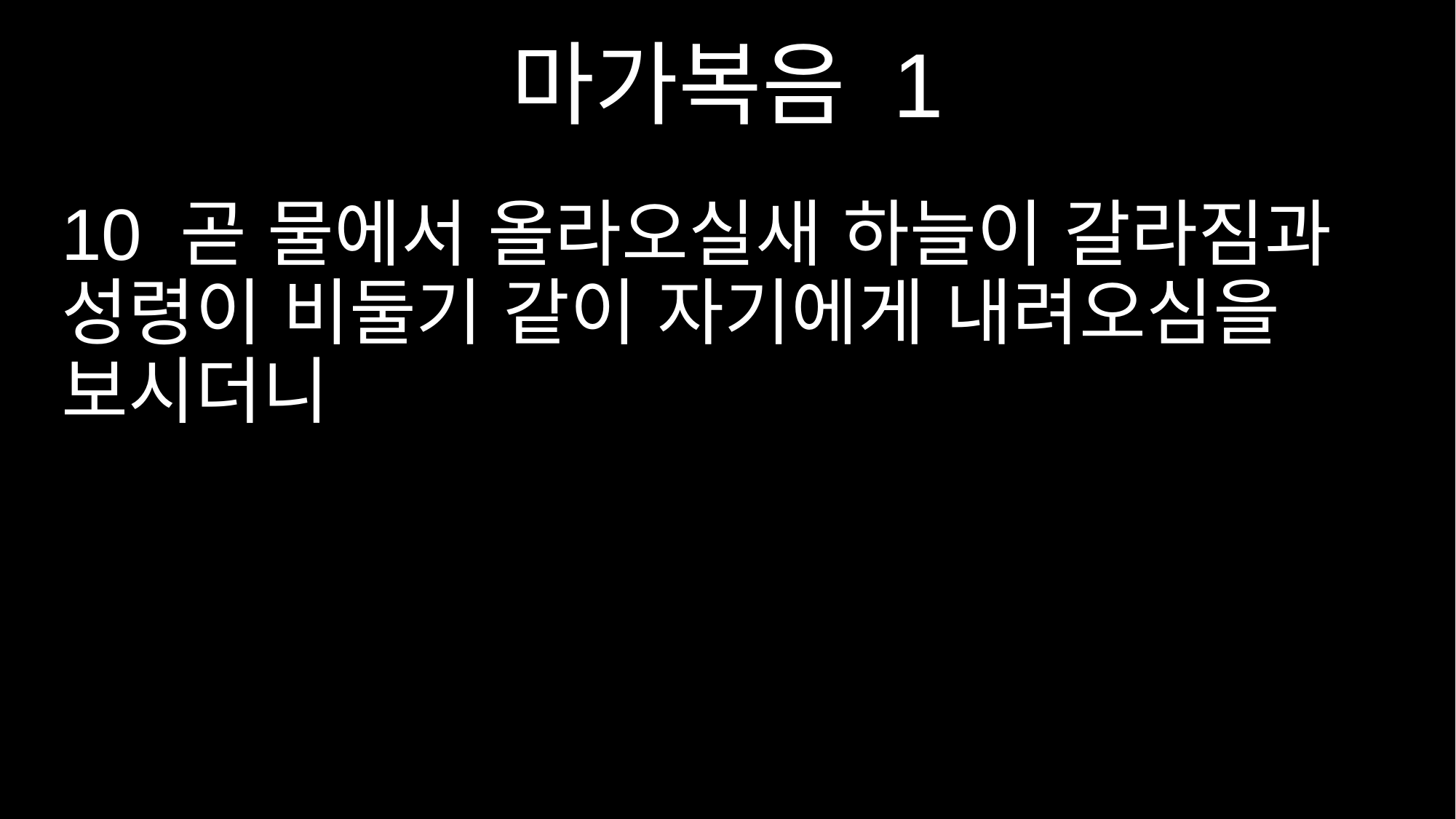

마가복음 1
10 곧 물에서 올라오실새 하늘이 갈라짐과 성령이 비둘기 같이 자기에게 내려오심을 보시더니